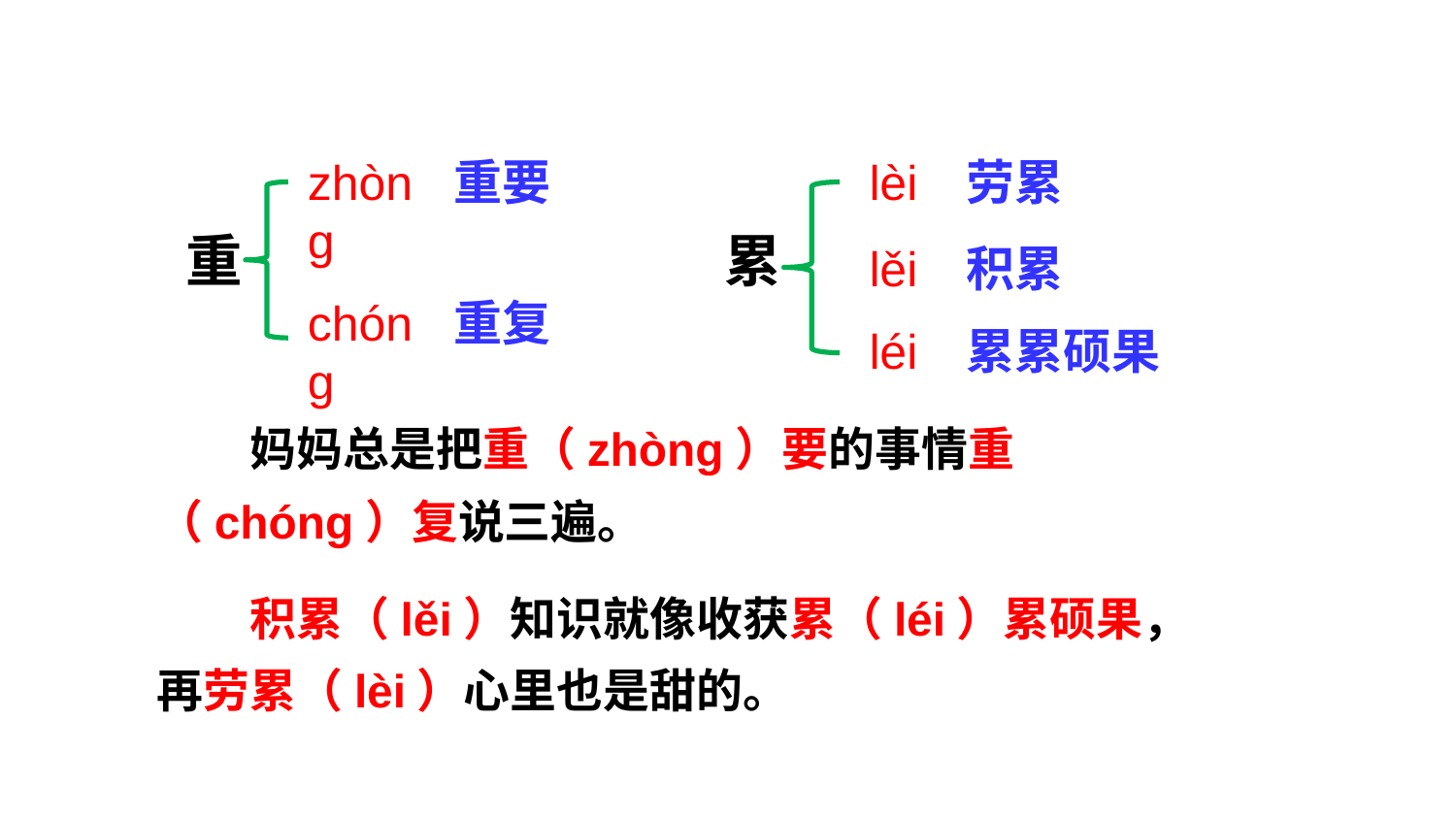

zhòng
重要
lèi
劳累

重
累
lěi
积累
chóng
重复
léi
累累硕果
妈妈总是把重（zhòng）要的事情重（chóng）复说三遍。
积累（lěi）知识就像收获累（léi）累硕果，再劳累（lèi）心里也是甜的。